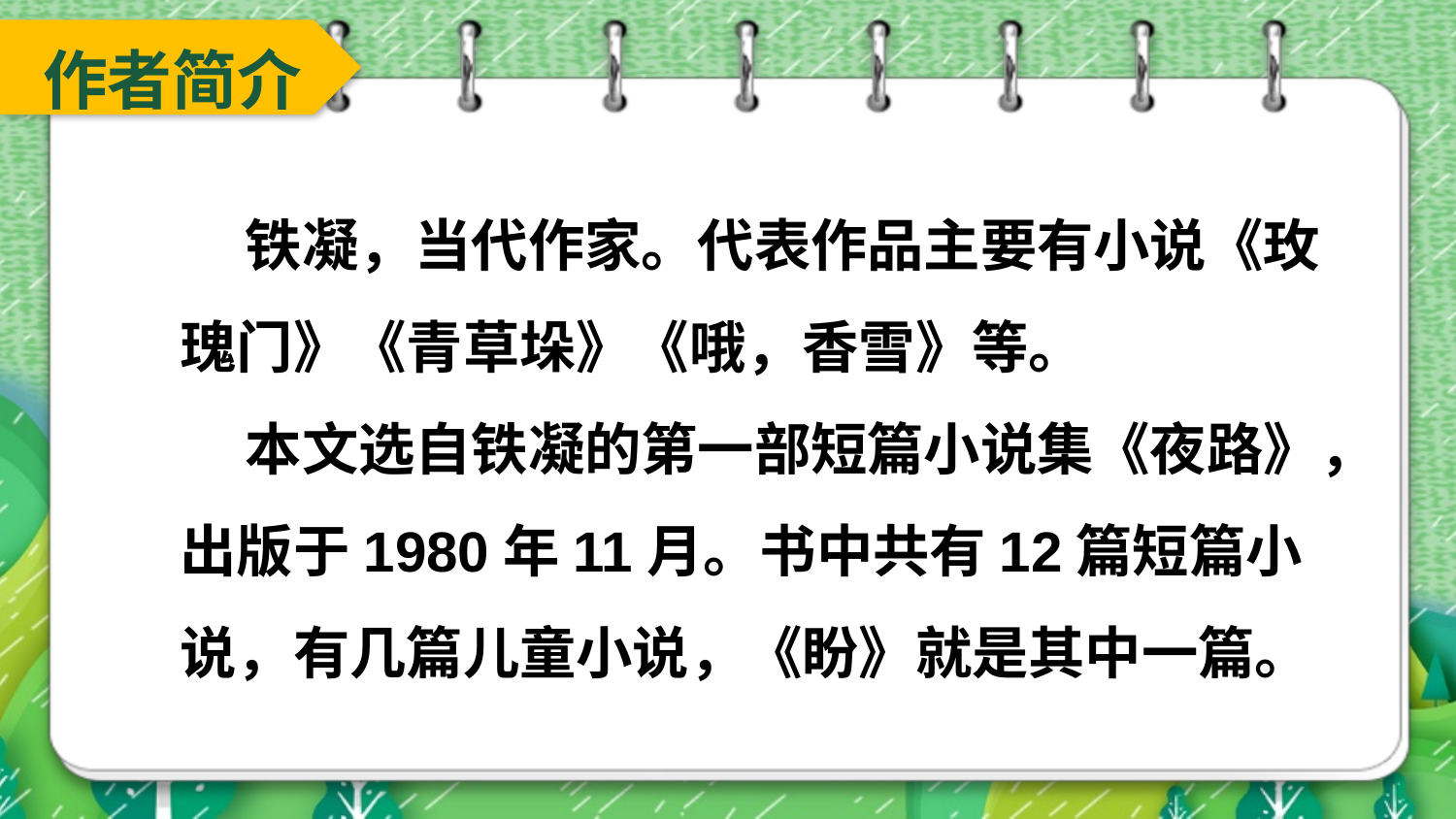

作者简介
    铁凝，当代作家。代表作品主要有小说《玫瑰门》《青草垛》《哦，香雪》等。
    本文选自铁凝的第一部短篇小说集《夜路》，出版于1980年11月。书中共有12篇短篇小说，有几篇儿童小说，《盼》就是其中一篇。